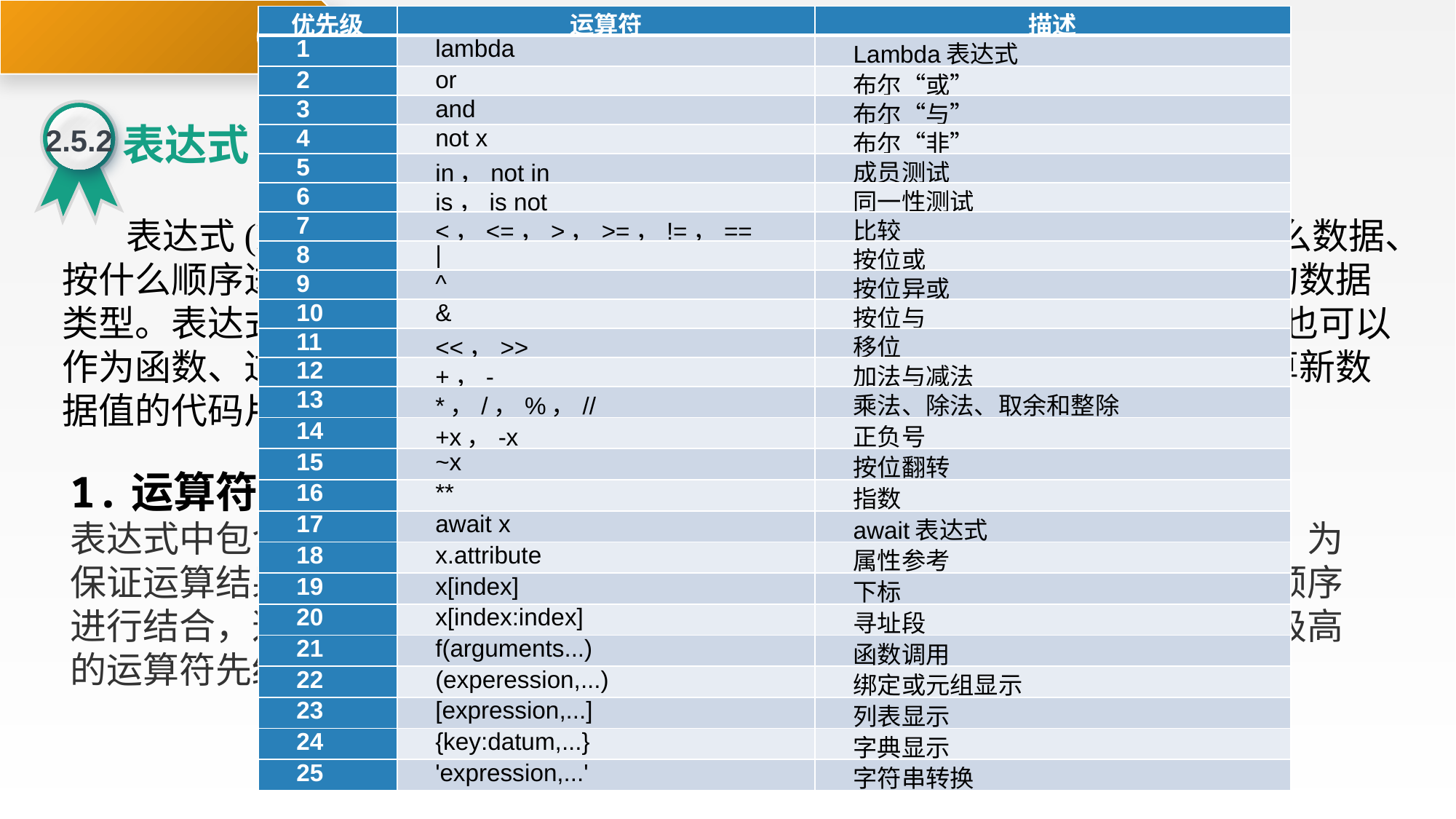

运算符与表达式
2.5
| 优先级 | 运算符 | 描述 |
| --- | --- | --- |
| 1 | lambda | Lambda表达式 |
| 2 | or | 布尔“或” |
| 3 | and | 布尔“与” |
| 4 | not x | 布尔“非” |
| 5 | in，not in | 成员测试 |
| 6 | is，is not | 同一性测试 |
| 7 | <，<=，>，>=，!=，== | 比较 |
| 8 | | | 按位或 |
| 9 | ^ | 按位异或 |
| 10 | & | 按位与 |
| 11 | <<，>> | 移位 |
| 12 | +，- | 加法与减法 |
| 13 | \*，/，%，// | 乘法、除法、取余和整除 |
| 14 | +x，-x | 正负号 |
| 15 | ~x | 按位翻转 |
| 16 | \*\* | 指数 |
| 17 | await x | await表达式 |
| 18 | x.attribute | 属性参考 |
| 19 | x[index] | 下标 |
| 20 | x[index:index] | 寻址段 |
| 21 | f(arguments...) | 函数调用 |
| 22 | (experession,...) | 绑定或元组显示 |
| 23 | [expression,...] | 列表显示 |
| 24 | {key:datum,...} | 字典显示 |
| 25 | 'expression,...' | 字符串转换 |

2.5.2
表达式
       表达式(Expression)是指由运算符链接运算对象组成的式子，用来描述什么数据、按什么顺序进行何种运算。表达式的最终结果称为表达式的值，也有相对应的数据类型。表达式是构成 Python语句的重要部分，可以用来为变量和属性赋值，也可以作为函数、过程及方法的参数调用，是按照给定的计算公式，然后产生或计算新数据值的代码片段。
1.运算符优先级
表达式中包含多种运算由运算符来实现，不同的运算顺序必然得出不同结果。为保证运算结果的唯一性和正确性，当表达式中包含多种运算时，必须按固定顺序进行结合，这个顺序就是运算符的优先级，优先级从高到低依次执行。优先级高的运算符先结合，优先级低的运算符后结合，同等级的运算法由左向右结合。